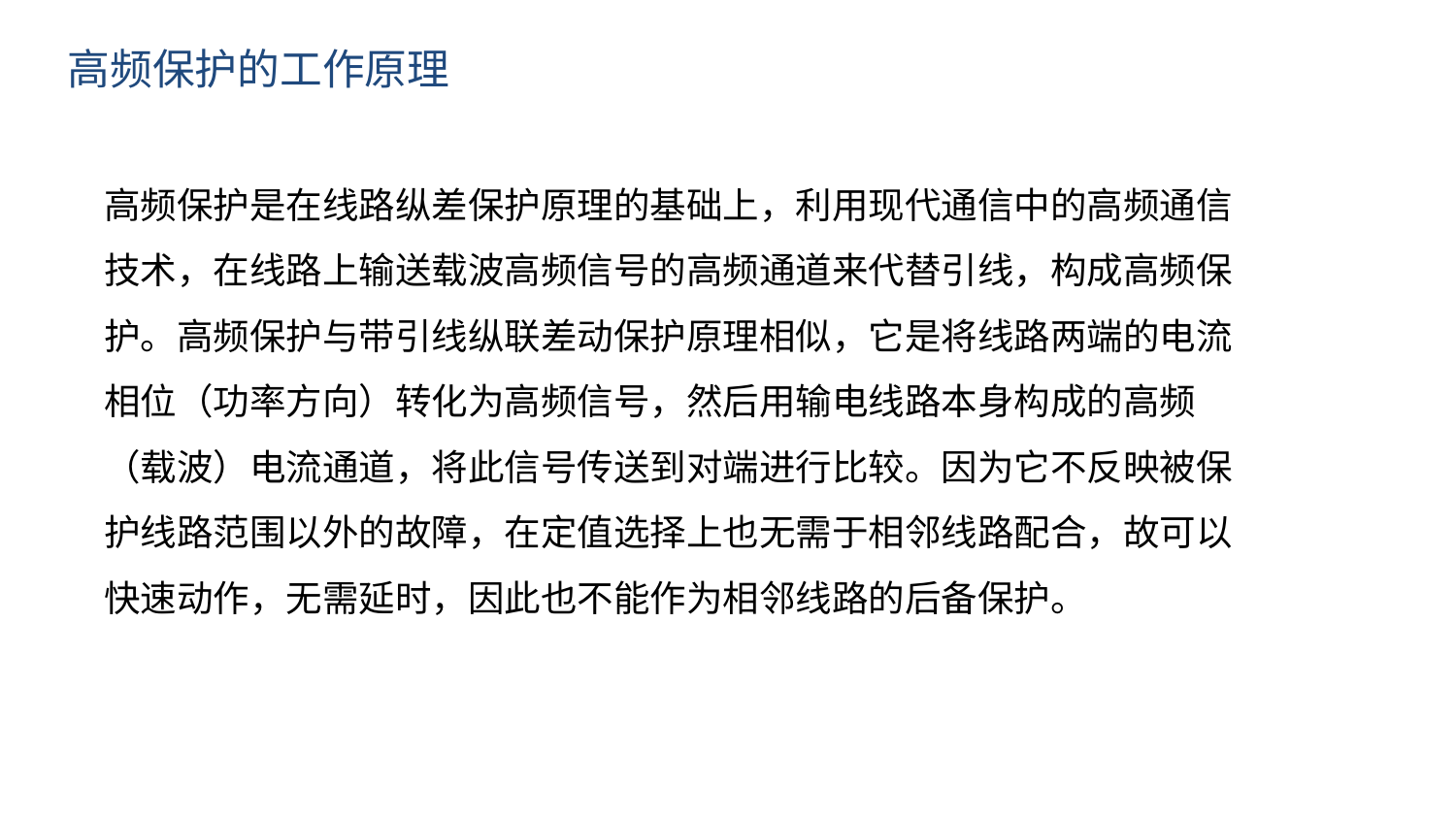

高频保护的工作原理
高频保护是在线路纵差保护原理的基础上，利用现代通信中的高频通信技术，在线路上输送载波高频信号的高频通道来代替引线，构成高频保护。高频保护与带引线纵联差动保护原理相似，它是将线路两端的电流相位（功率方向）转化为高频信号，然后用输电线路本身构成的高频（载波）电流通道，将此信号传送到对端进行比较。因为它不反映被保护线路范围以外的故障，在定值选择上也无需于相邻线路配合，故可以快速动作，无需延时，因此也不能作为相邻线路的后备保护。